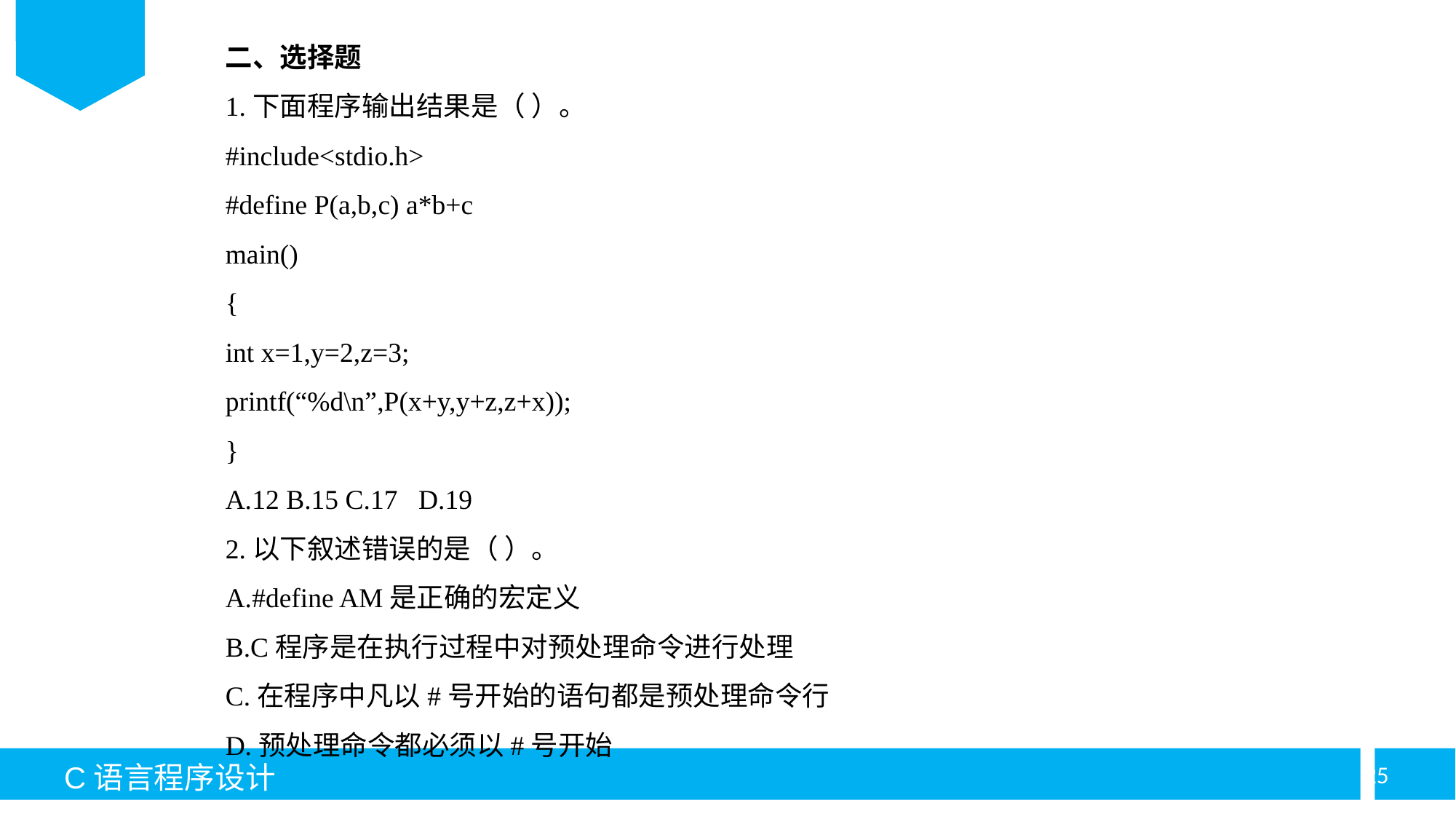

二、选择题
1.下面程序输出结果是（ ）。
#include<stdio.h>
#define P(a,b,c) a*b+c
main()
{
int x=1,y=2,z=3;
printf(“%d\n”,P(x+y,y+z,z+x));
}
A.12 B.15 C.17   D.19
2.以下叙述错误的是（ ）。
A.#define AM是正确的宏定义
B.C程序是在执行过程中对预处理命令进行处理
C.在程序中凡以#号开始的语句都是预处理命令行
D.预处理命令都必须以#号开始